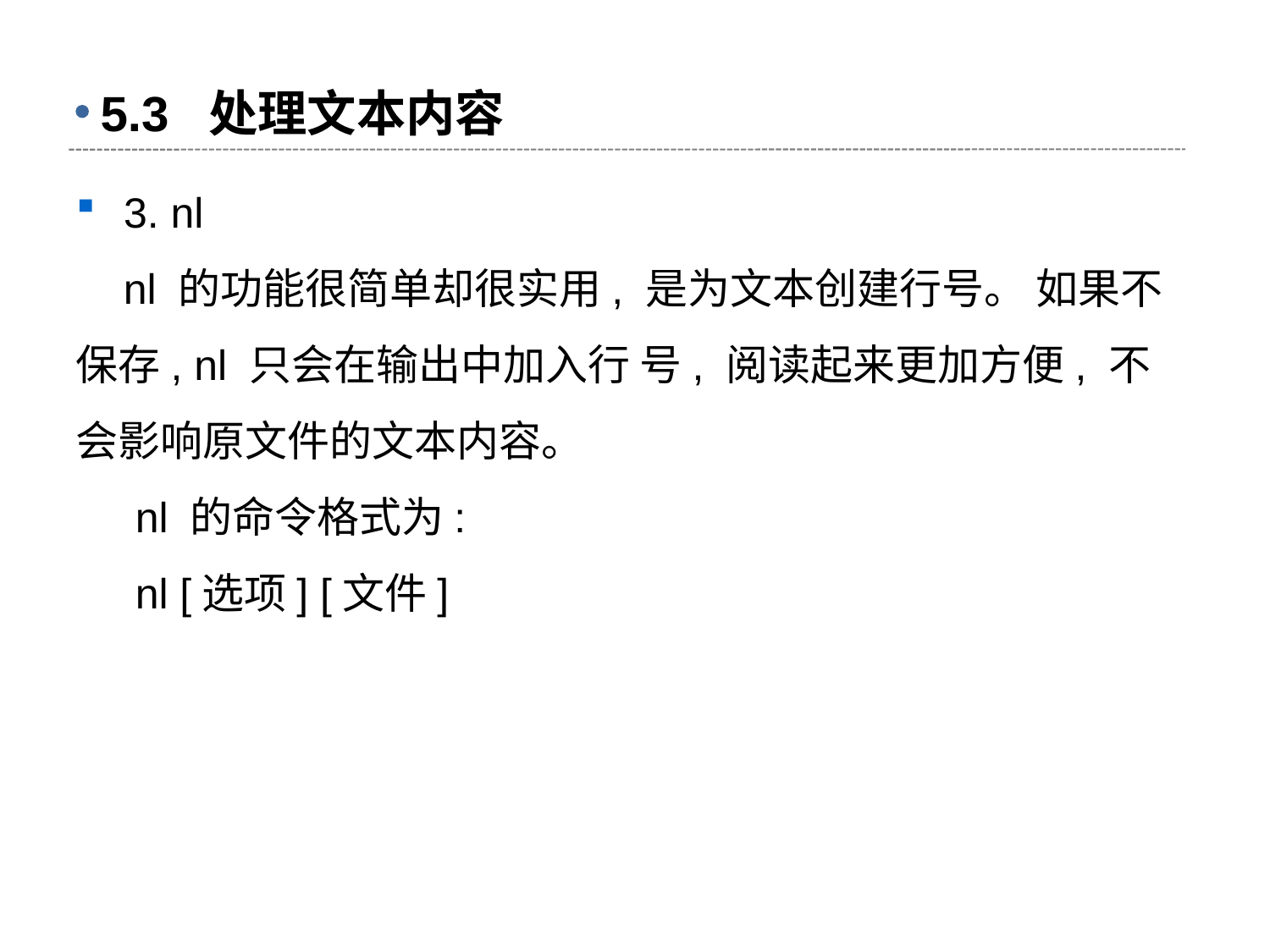

# 5.3  处理文本内容
3. nl
    nl 的功能很简单却很实用, 是为文本创建行号。 如果不保存, nl 只会在输出中加入行 号, 阅读起来更加方便, 不会影响原文件的文本内容。
     nl 的命令格式为:
     nl [选项] [文件]